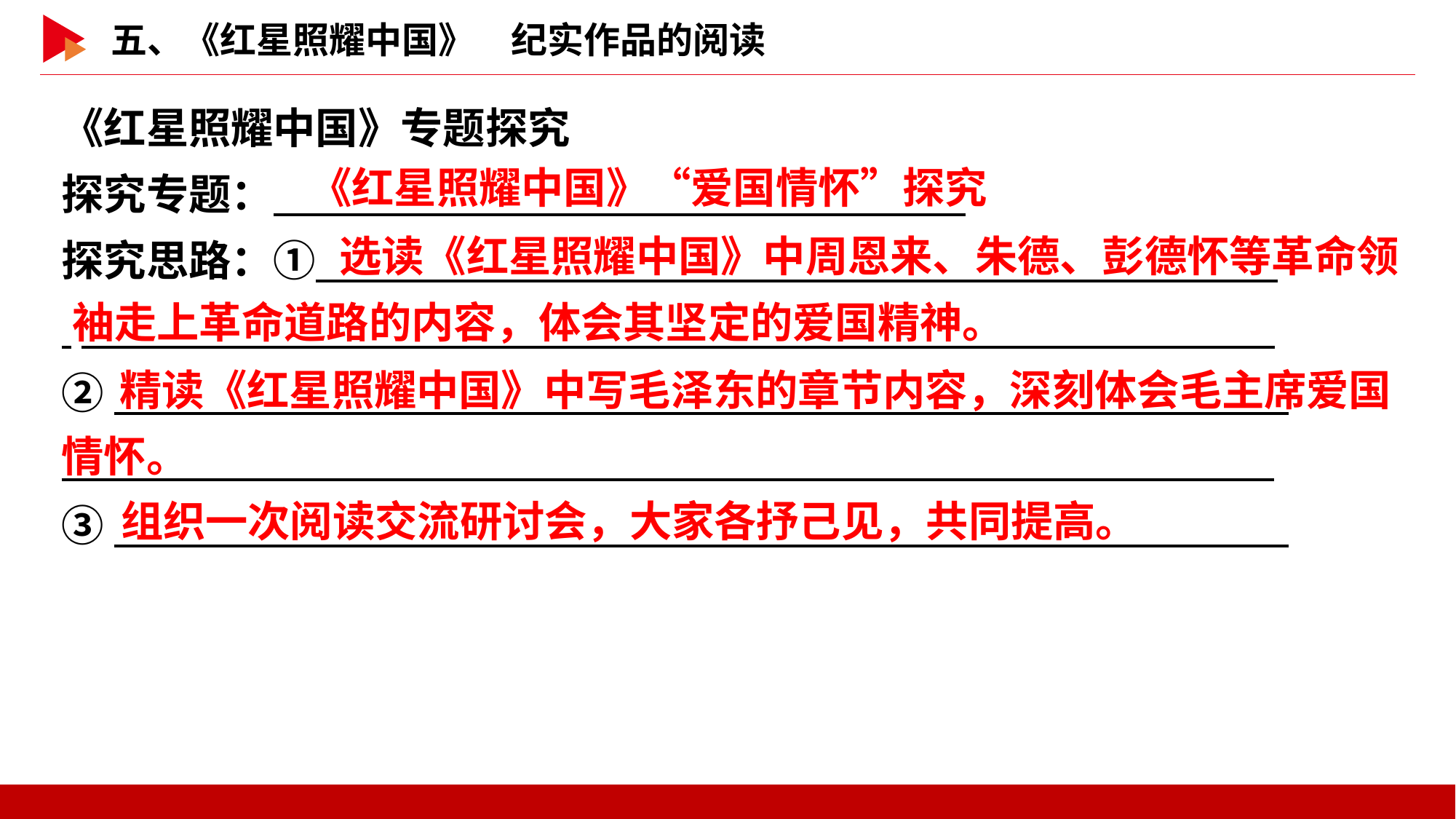

《红星照耀中国》专题探究
探究专题：
探究思路：①

②

③
《红星照耀中国》“爱国情怀”探究
		    选读《红星照耀中国》中周恩来、朱德、彭德怀等革命领袖走上革命道路的内容，体会其坚定的爱国精神。
     精读《红星照耀中国》中写毛泽东的章节内容，深刻体会毛主席爱国情怀。
组织一次阅读交流研讨会，大家各抒己见，共同提高。